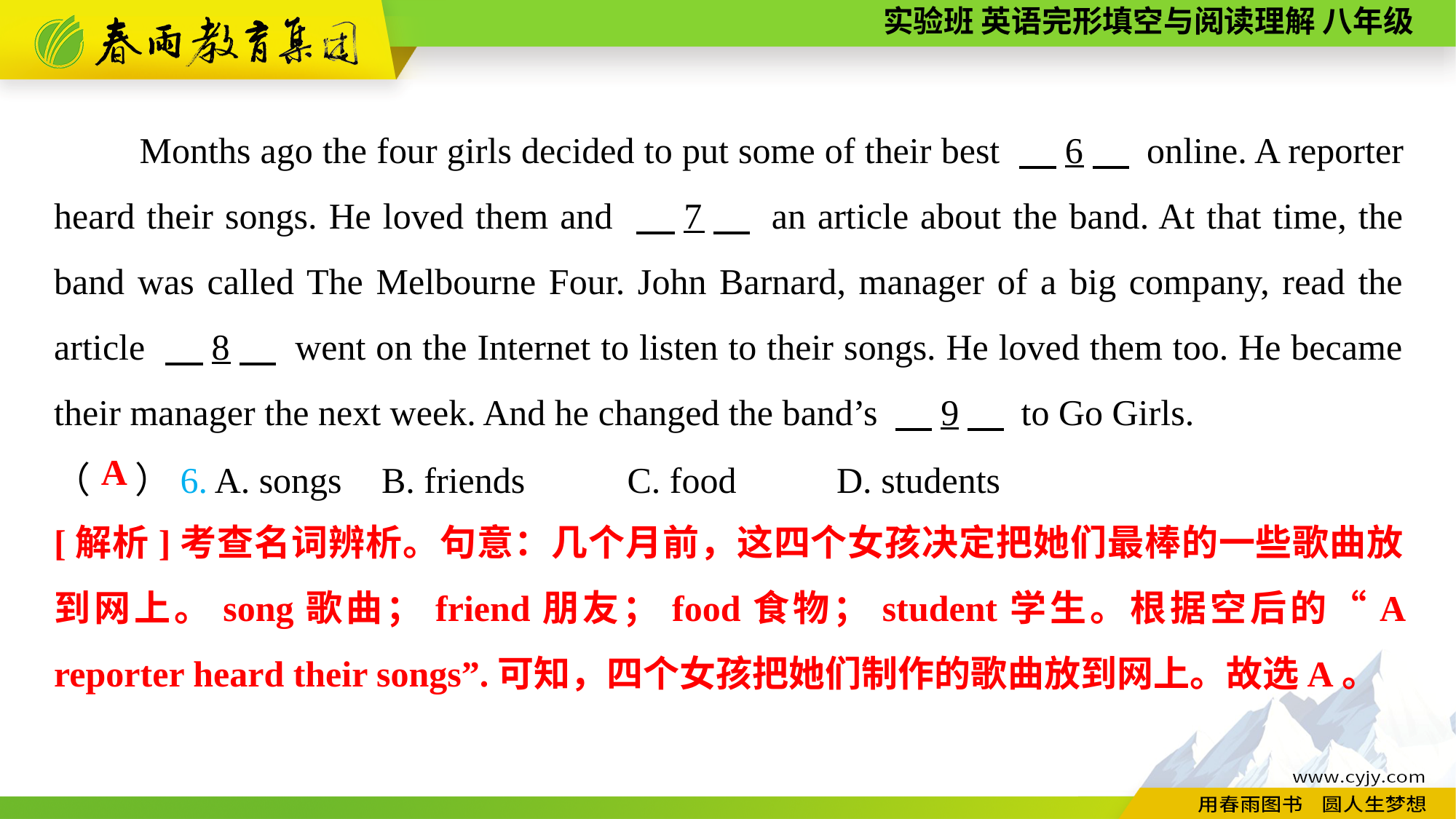

Months ago the four girls decided to put some of their best 　6　 online. A reporter heard their songs. He loved them and 　7　 an article about the band. At that time, the band was called The Melbourne Four. John Barnard, manager of a big company, read the article 　8　 went on the Internet to listen to their songs. He loved them too. He became their manager the next week. And he changed the band’s 　9　 to Go Girls.
（ 　）6. A. songs	B. friends	   C. food	  D. students
A
[解析]考查名词辨析。句意：几个月前，这四个女孩决定把她们最棒的一些歌曲放到网上。song歌曲；friend朋友；food食物；student学生。根据空后的“A reporter heard their songs”.可知，四个女孩把她们制作的歌曲放到网上。故选A。